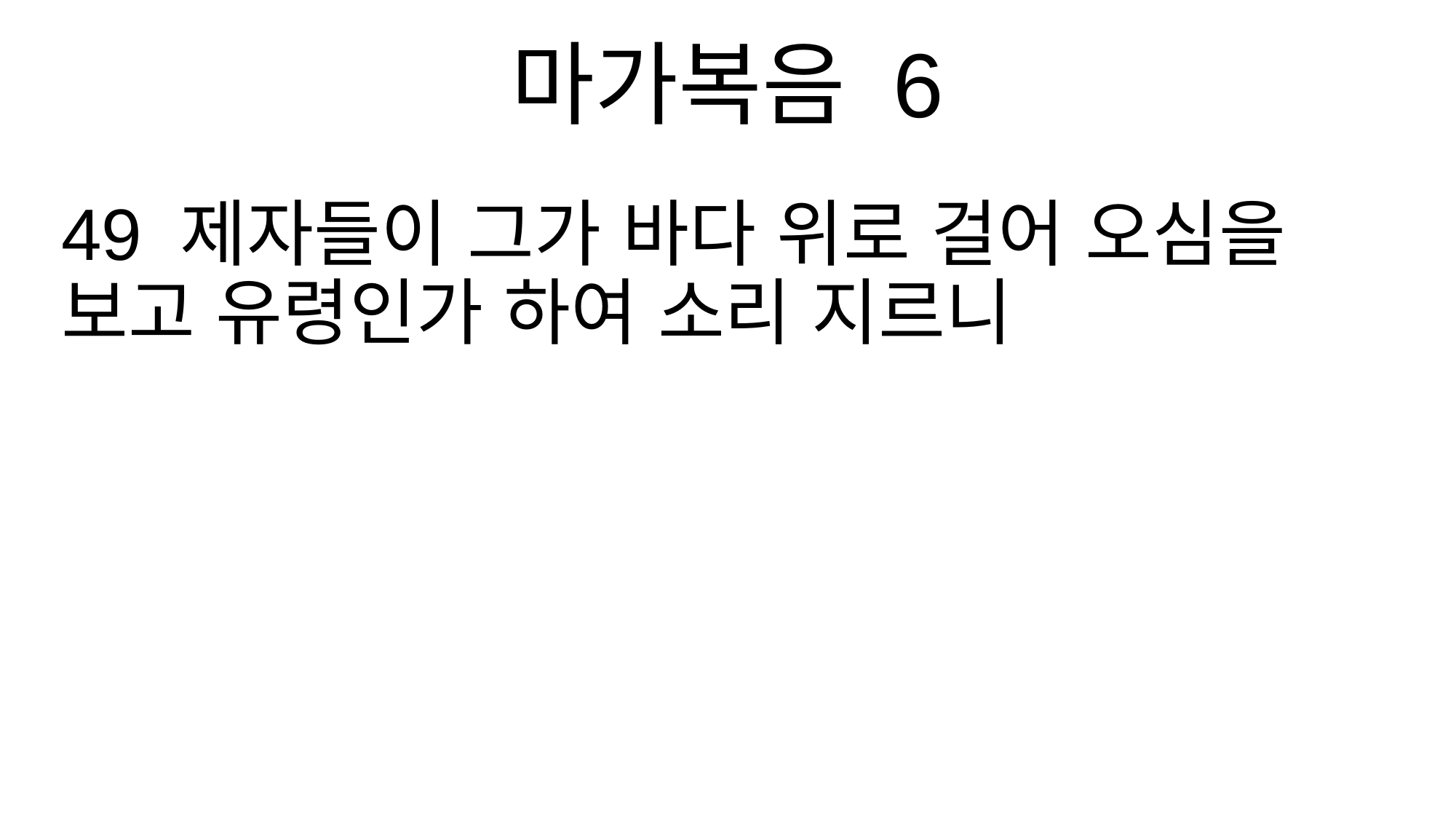

마가복음 6
49 제자들이 그가 바다 위로 걸어 오심을 보고 유령인가 하여 소리 지르니